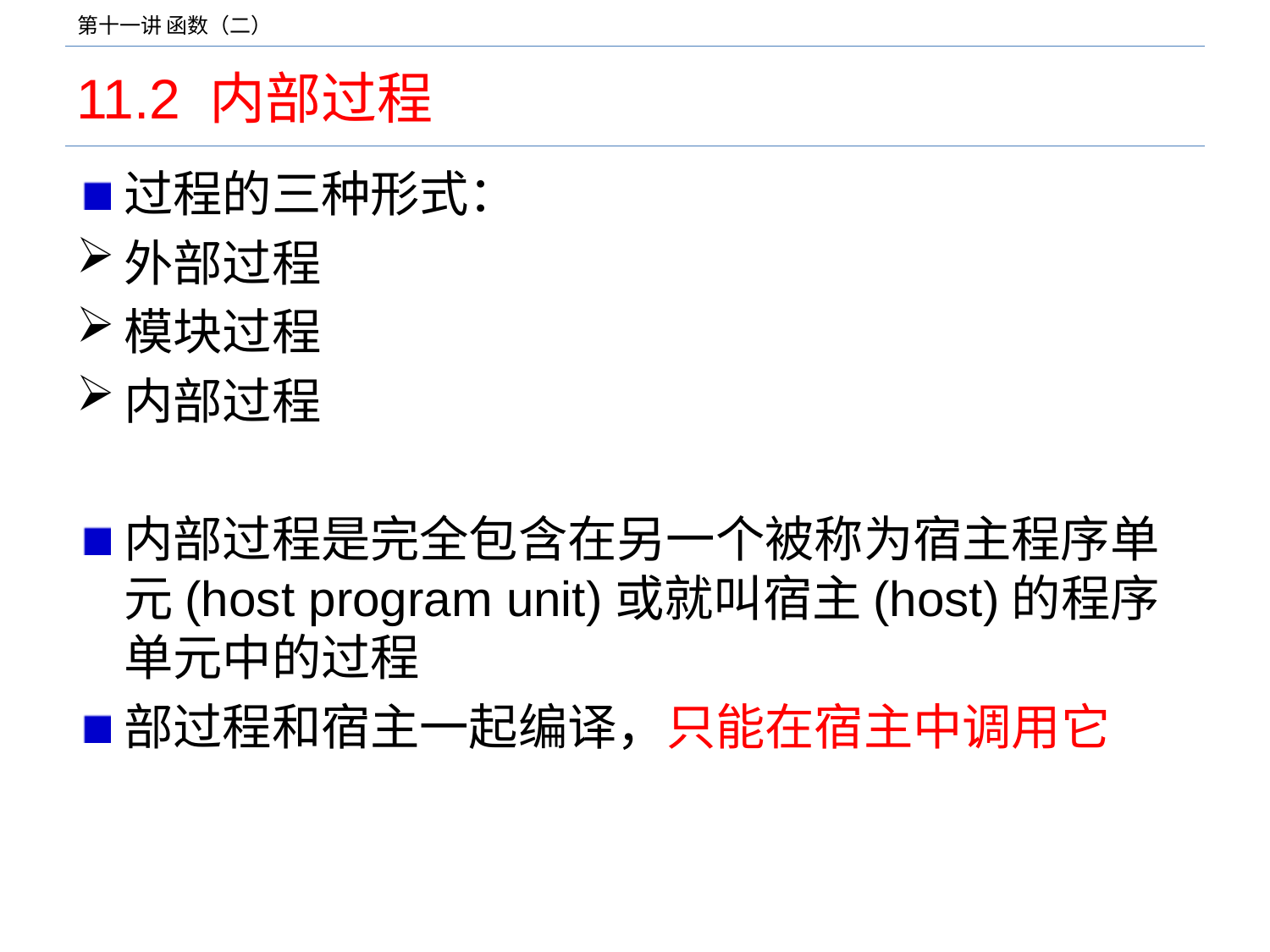

# 11.2 内部过程
过程的三种形式：
外部过程
模块过程
内部过程

内部过程是完全包含在另一个被称为宿主程序单元(host program unit)或就叫宿主(host)的程序单元中的过程
部过程和宿主一起编译，只能在宿主中调用它